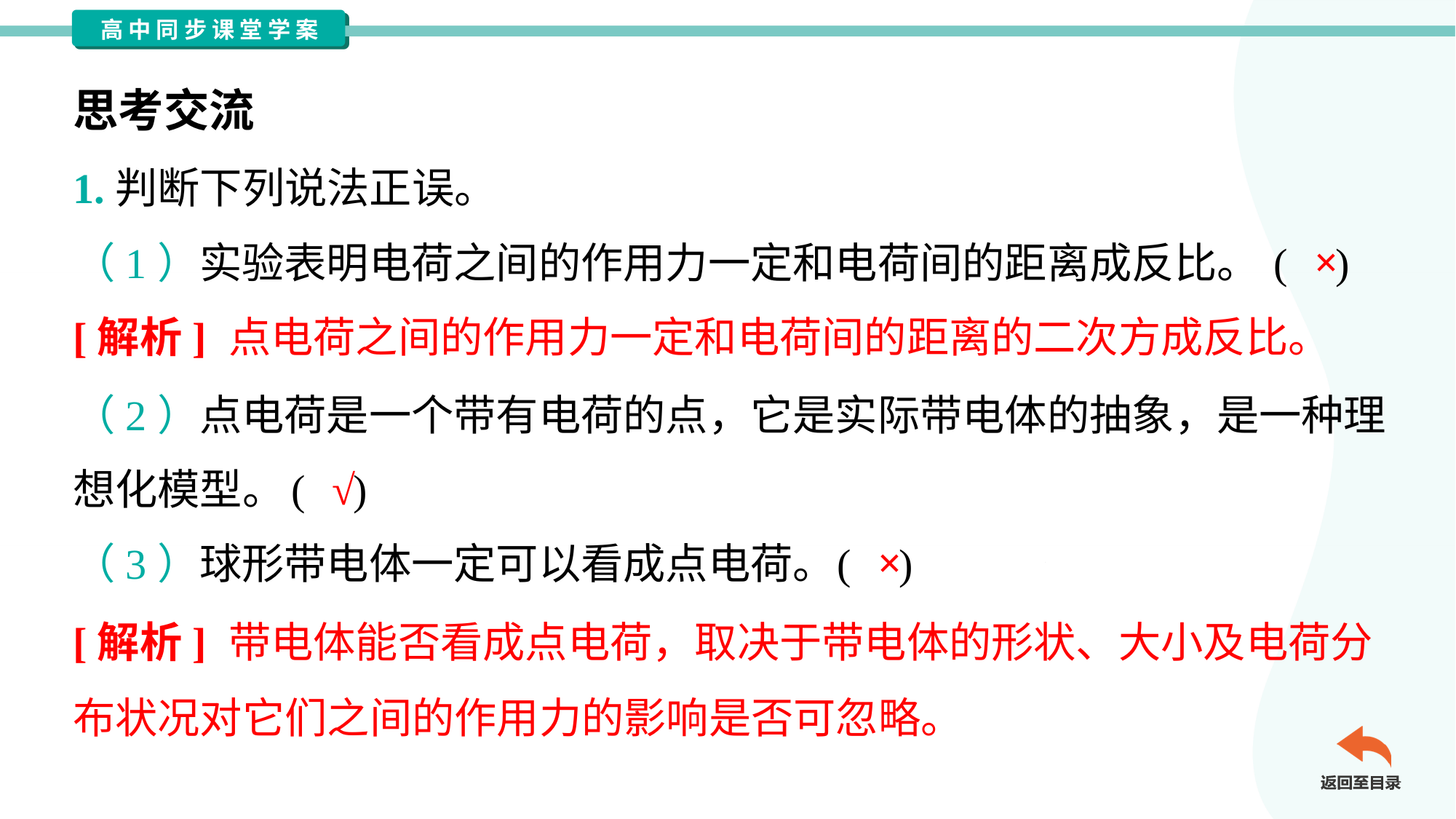

思考交流
1.判断下列说法正误。
×
（1）实验表明电荷之间的作用力一定和电荷间的距离成反比。	(    )
[解析] 点电荷之间的作用力一定和电荷间的距离的二次方成反比。
（2）点电荷是一个带有电荷的点，它是实际带电体的抽象，是一种理
想化模型。	(    )
√
×
（3）球形带电体一定可以看成点电荷。	(    )
[解析] 带电体能否看成点电荷，取决于带电体的形状、大小及电荷分
布状况对它们之间的作用力的影响是否可忽略。